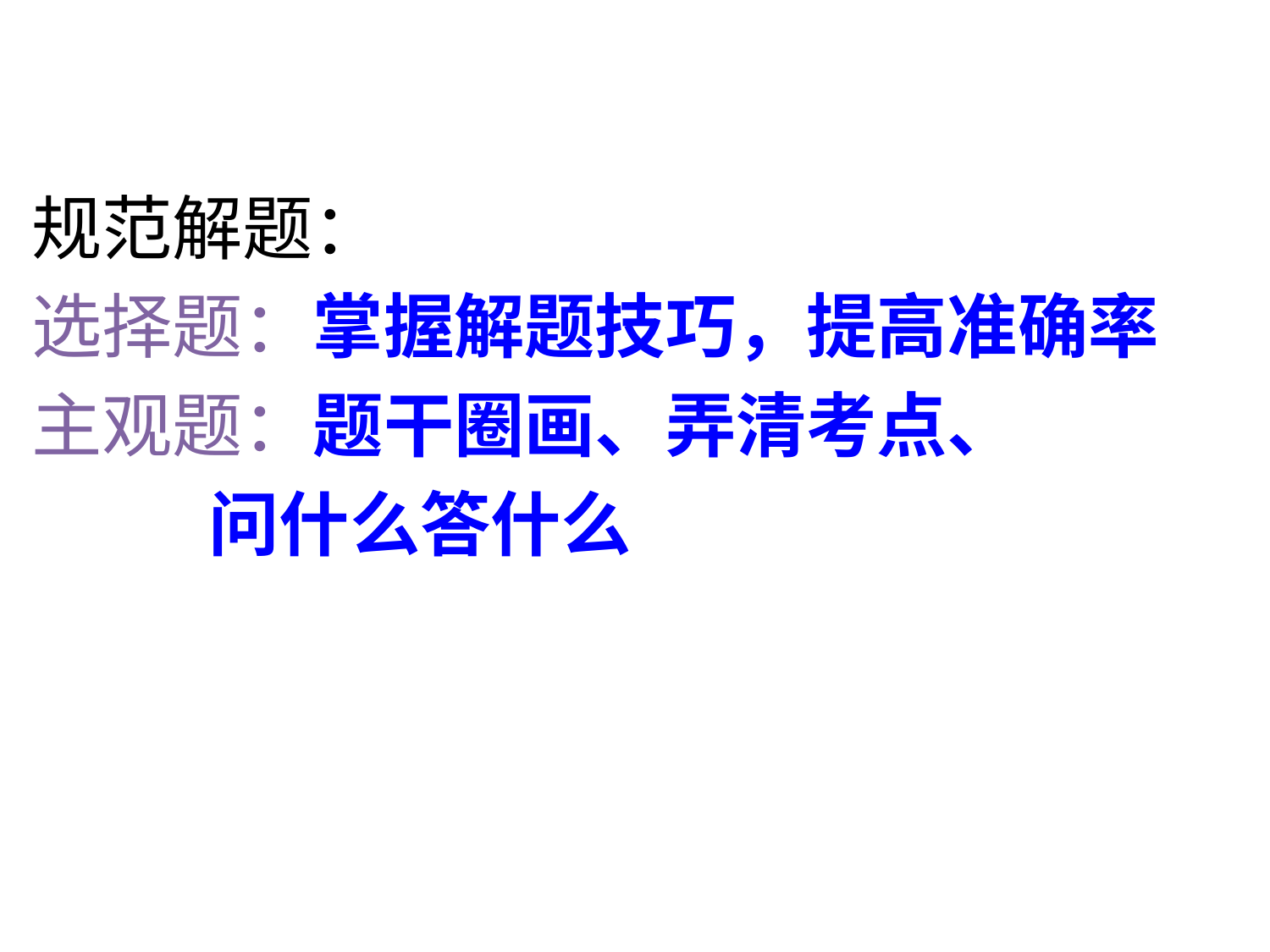

规范解题：
选择题：掌握解题技巧，提高准确率
主观题：题干圈画、弄清考点、
          问什么答什么